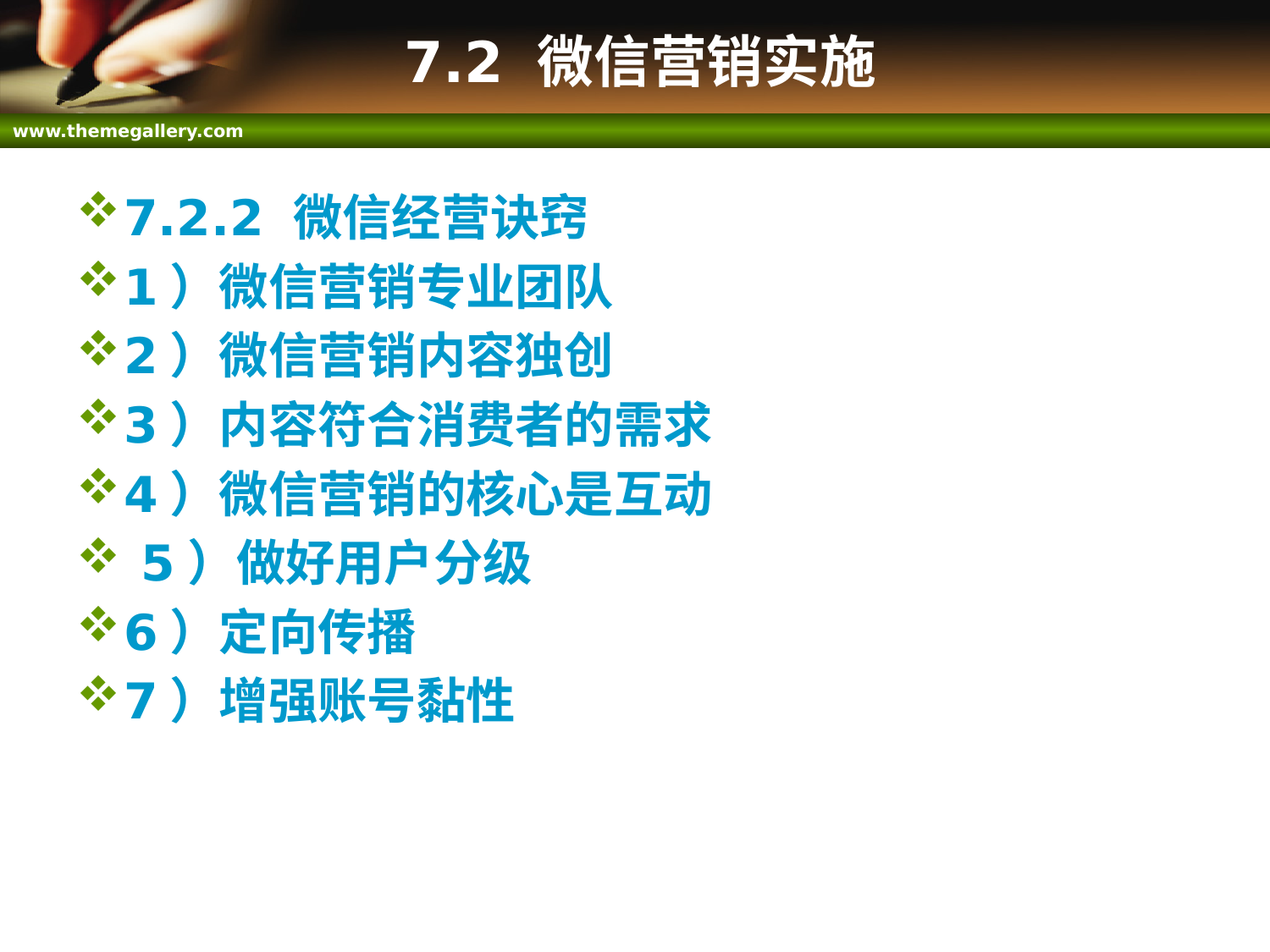

# 7.2 微信营销实施
7.2.2 微信经营诀窍
1）微信营销专业团队
2）微信营销内容独创
3）内容符合消费者的需求
4）微信营销的核心是互动
 5）做好用户分级
6）定向传播
7）增强账号黏性